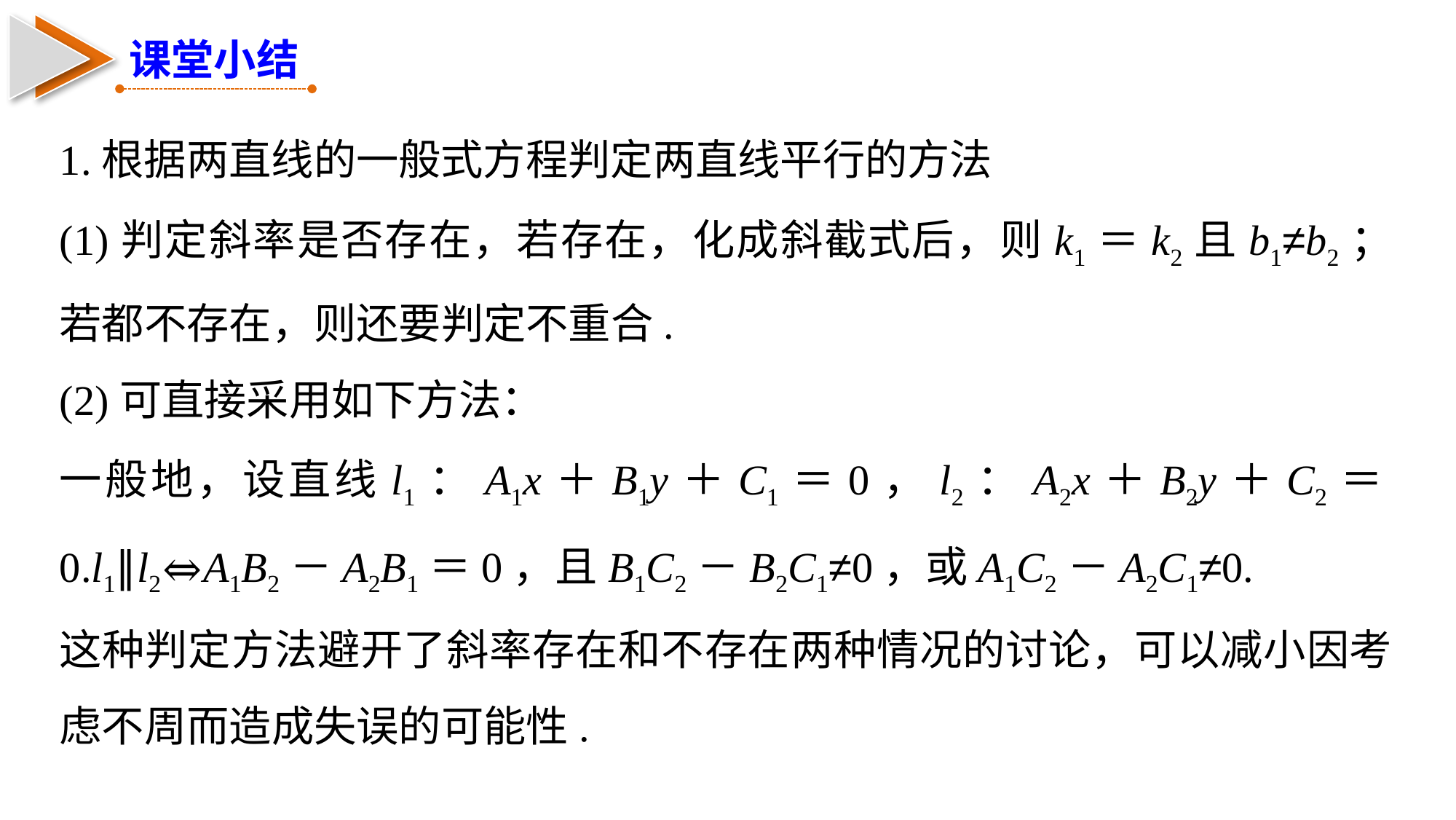

课堂小结
1.根据两直线的一般式方程判定两直线平行的方法
(1)判定斜率是否存在，若存在，化成斜截式后，则k1＝k2且b1≠b2；若都不存在，则还要判定不重合.
(2)可直接采用如下方法：
一般地，设直线l1：A1x＋B1y＋C1＝0，l2：A2x＋B2y＋C2＝0.l1∥l2⇔A1B2－A2B1＝0，且B1C2－B2C1≠0，或A1C2－A2C1≠0.
这种判定方法避开了斜率存在和不存在两种情况的讨论，可以减小因考虑不周而造成失误的可能性.